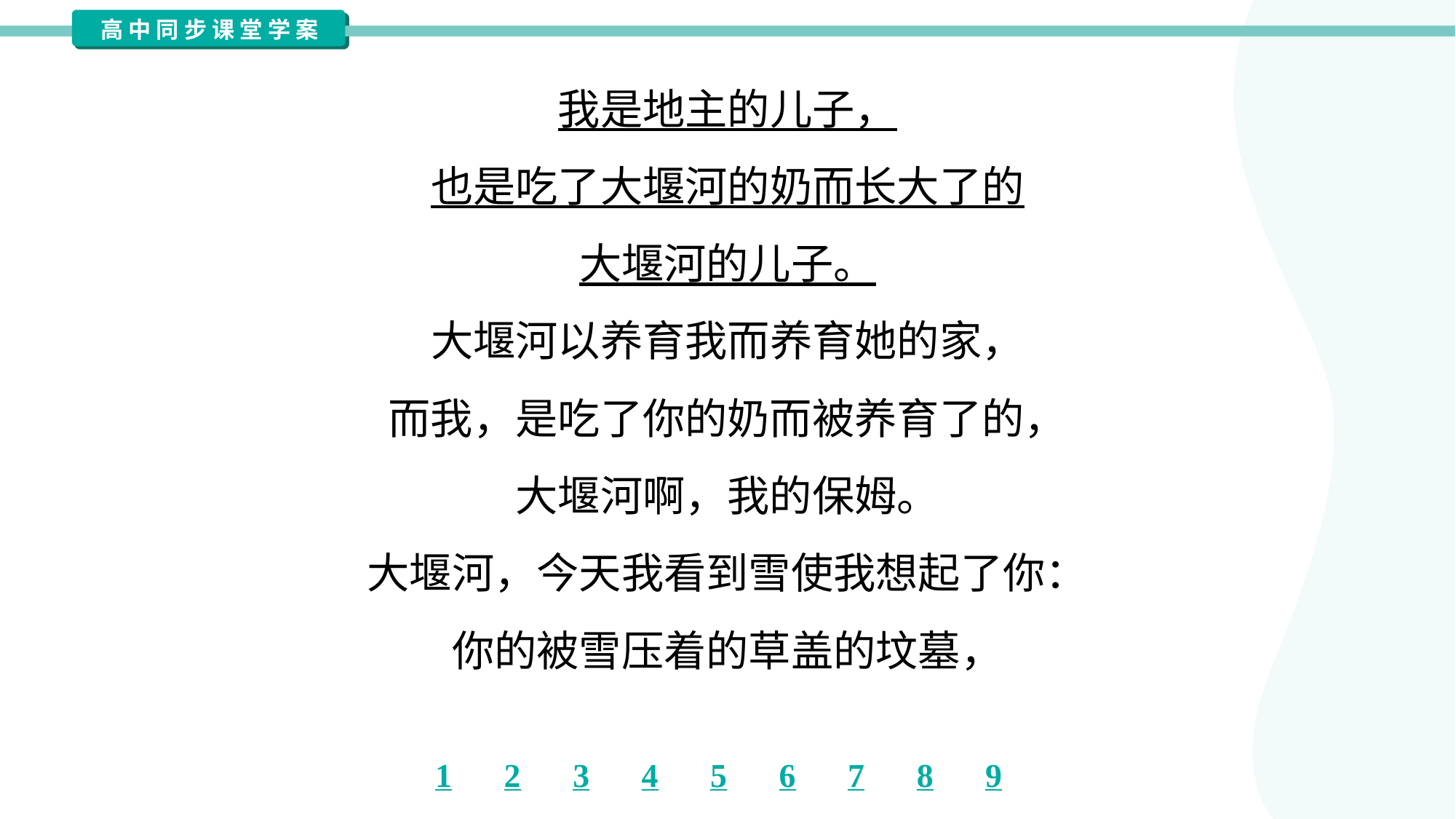

我是地主的儿子，
也是吃了大堰河的奶而长大了的
大堰河的儿子。
大堰河以养育我而养育她的家，
而我，是吃了你的奶而被养育了的，
大堰河啊，我的保姆。
大堰河，今天我看到雪使我想起了你：
你的被雪压着的草盖的坟墓，